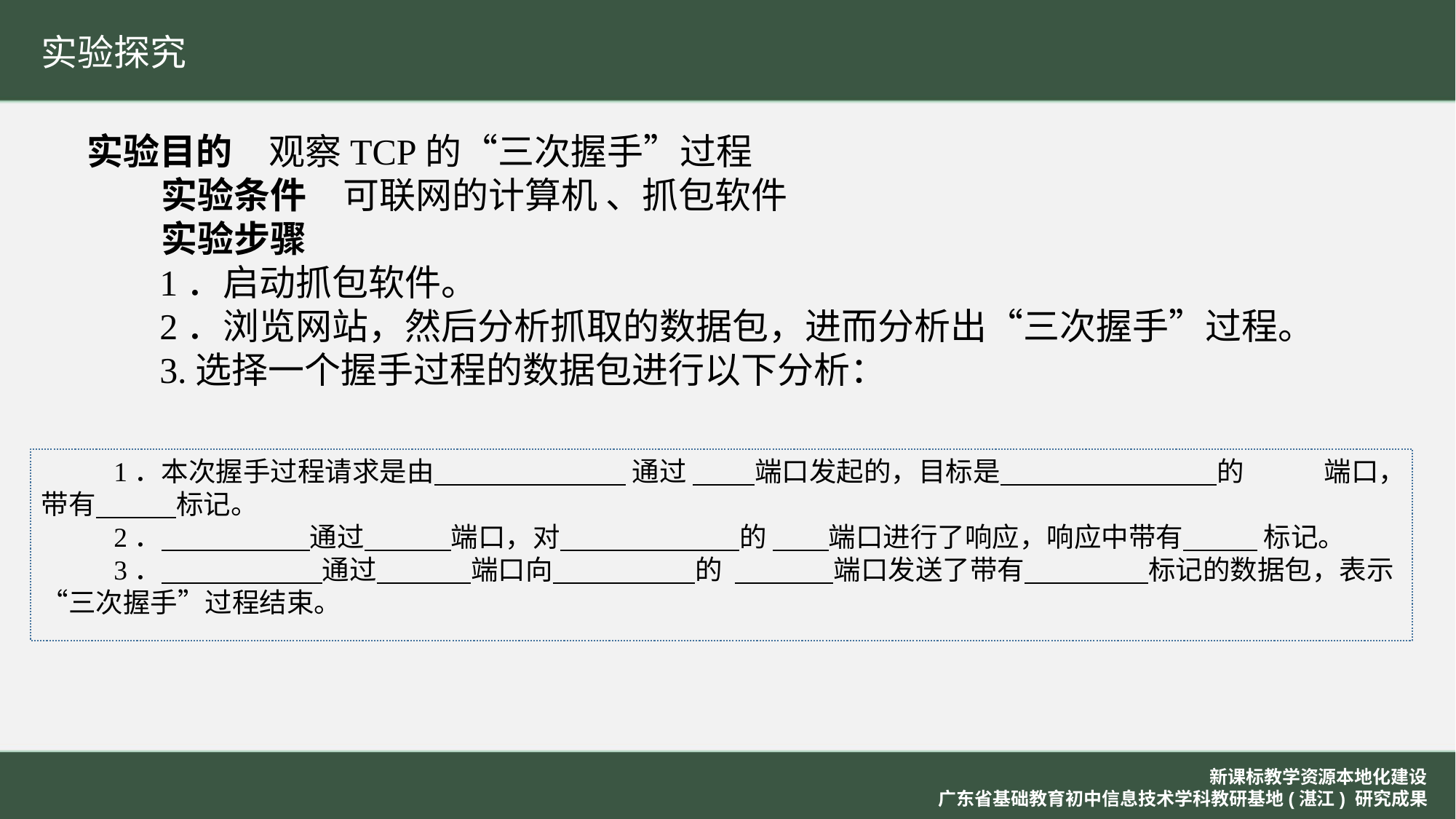

实验探究
实验目的　观察TCP的“三次握手”过程
        实验条件　可联网的计算机 、抓包软件
        实验步骤
        1．启动抓包软件。
        2．浏览网站，然后分析抓取的数据包，进而分析出“三次握手”过程。
        3.选择一个握手过程的数据包进行以下分析：
1．本次握手过程请求是由                                通过           端口发起的，目标是                                   的             端口，带有             标记。
2．                        通过              端口，对                             的          端口进行了响应，响应中带有             标记。
3．                          通过　　　  端口向                       的                  端口发送了带有                    标记的数据包，表示“三次握手”过程结束。